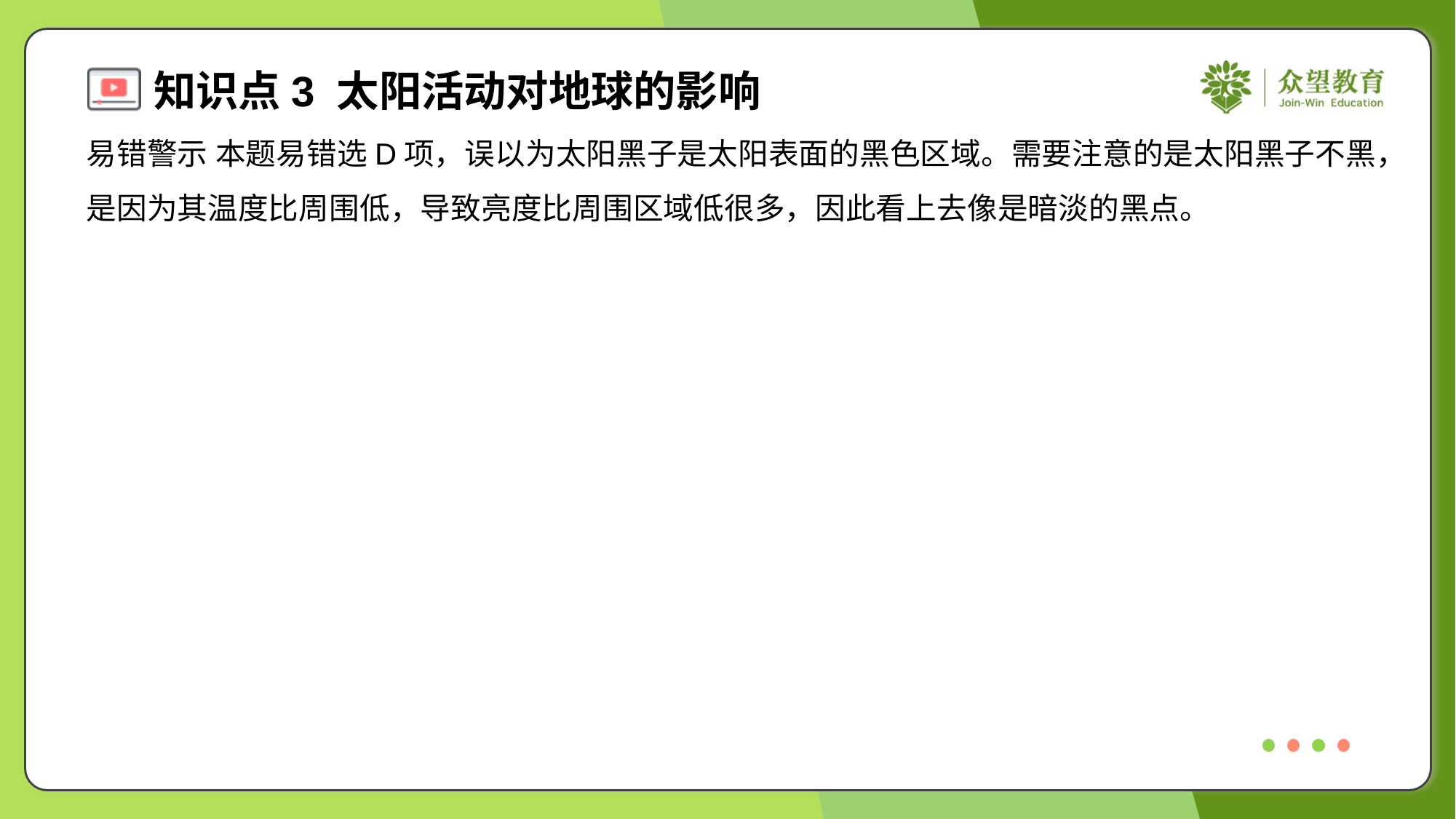

易错警示 本题易错选D项，误以为太阳黑子是太阳表面的黑色区域。需要注意的是太阳黑子不黑，
是因为其温度比周围低，导致亮度比周围区域低很多，因此看上去像是暗淡的黑点。